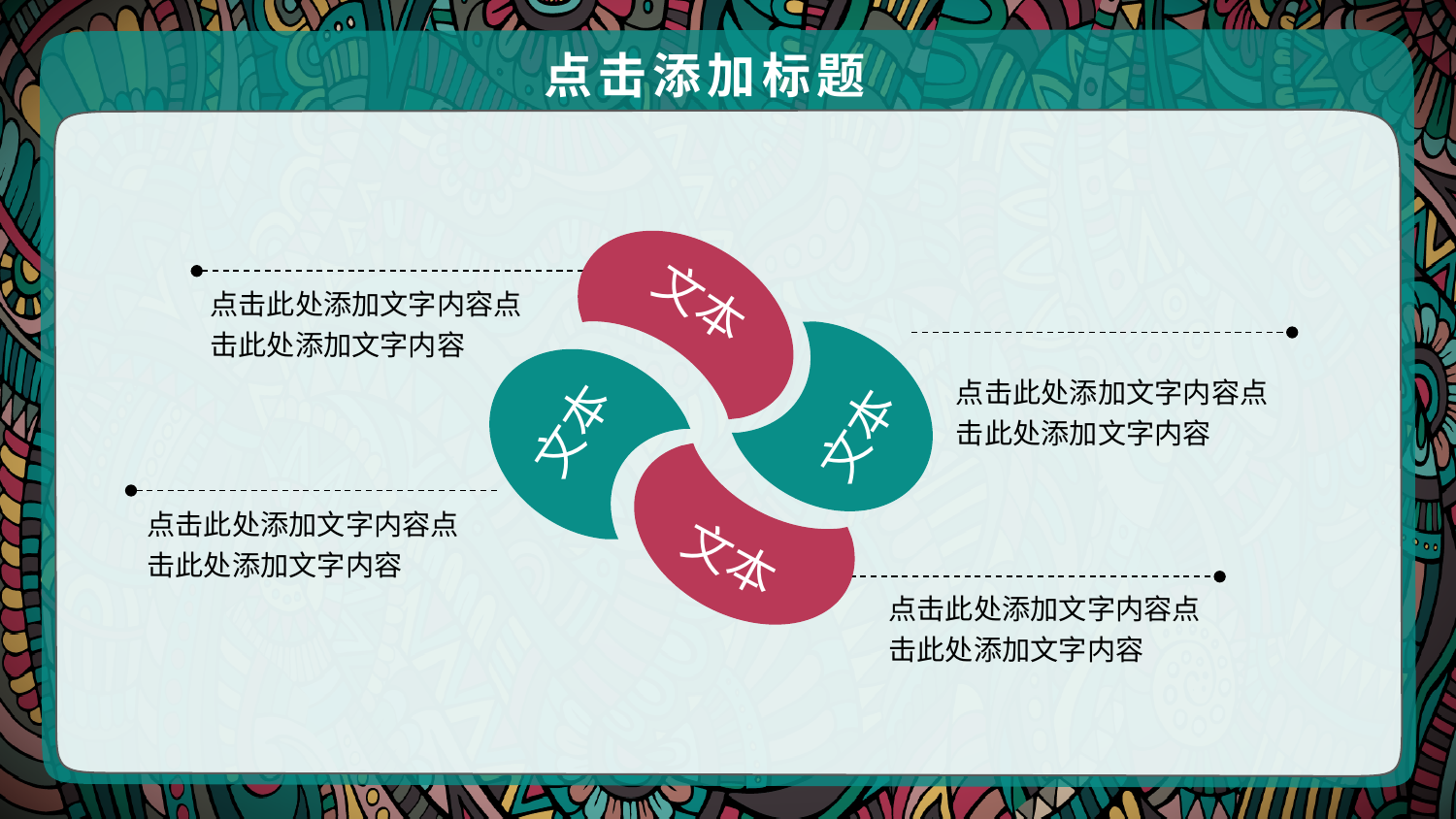

点击添加标题
文本
点击此处添加文字内容点击此处添加文字内容

文本
文本
点击此处添加文字内容点击此处添加文字内容
文本
点击此处添加文字内容点击此处添加文字内容
点击此处添加文字内容点击此处添加文字内容